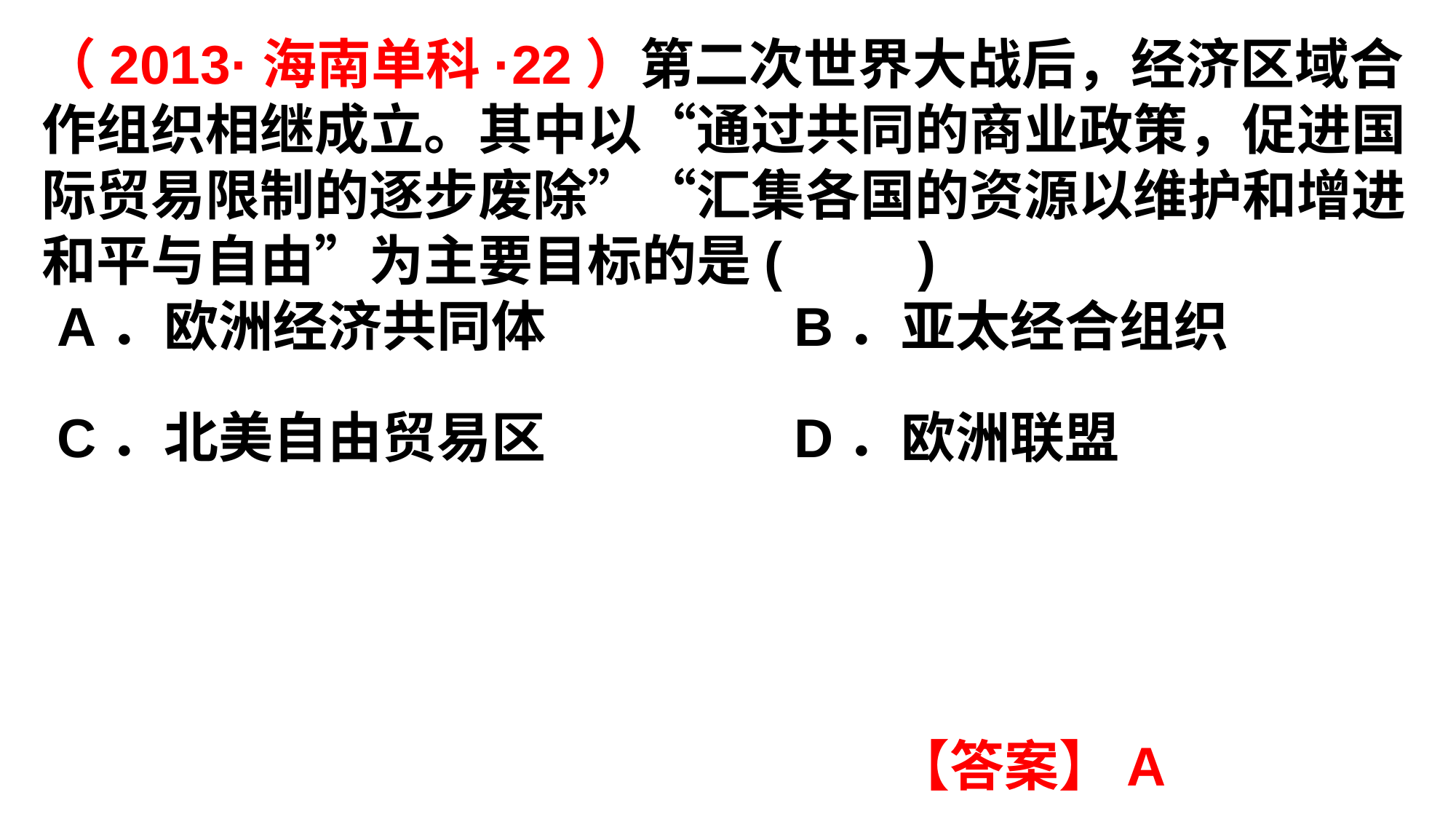

（2013·海南单科·22）第二次世界大战后，经济区域合作组织相继成立。其中以“通过共同的商业政策，促进国际贸易限制的逐步废除”“汇集各国的资源以维护和增进和平与自由”为主要目标的是(　　) A．欧洲经济共同体                   B．亚太经合组织 C．北美自由贸易区                   D．欧洲联盟
【答案】A